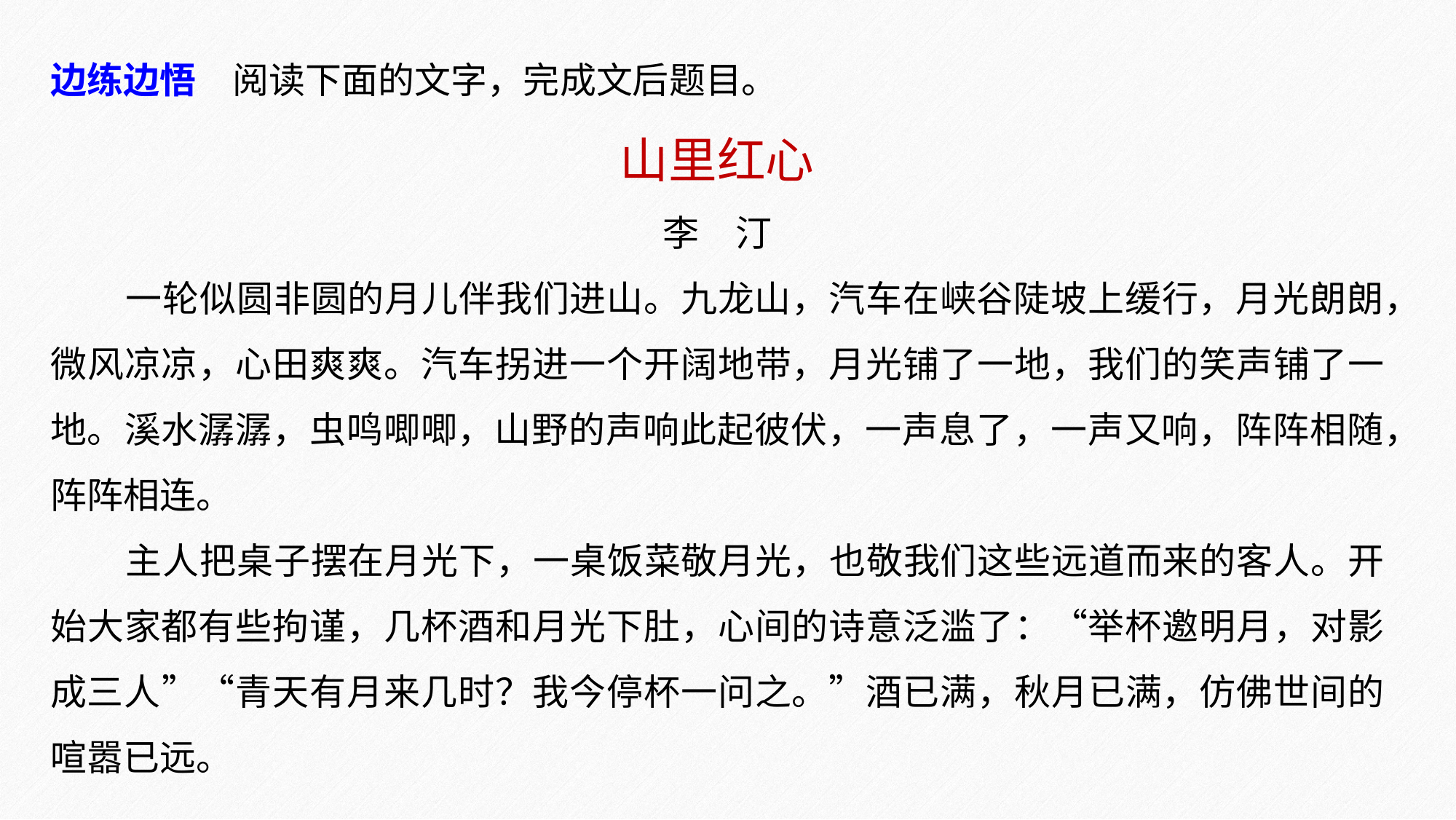

边练边悟　阅读下面的文字，完成文后题目。
山里红心
李　汀
一轮似圆非圆的月儿伴我们进山。九龙山，汽车在峡谷陡坡上缓行，月光朗朗，微风凉凉，心田爽爽。汽车拐进一个开阔地带，月光铺了一地，我们的笑声铺了一地。溪水潺潺，虫鸣唧唧，山野的声响此起彼伏，一声息了，一声又响，阵阵相随，阵阵相连。
主人把桌子摆在月光下，一桌饭菜敬月光，也敬我们这些远道而来的客人。开始大家都有些拘谨，几杯酒和月光下肚，心间的诗意泛滥了：“举杯邀明月，对影成三人”“青天有月来几时？我今停杯一问之。”酒已满，秋月已满，仿佛世间的喧嚣已远。